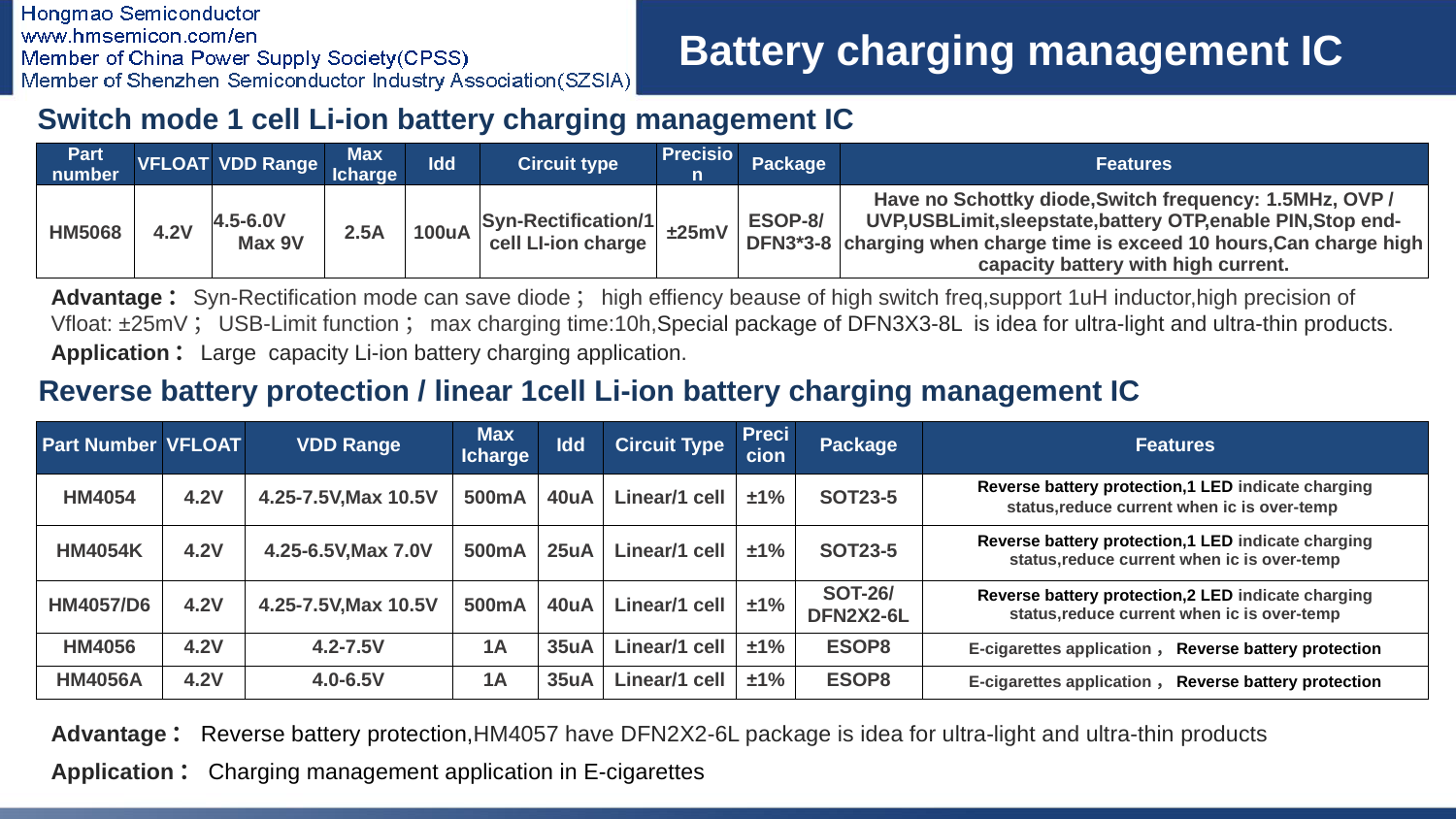

Battery charging management IC
| Switch mode 1 cell Li-ion battery charging management IC |  |  |  |  |  |  |  |  |
| --- | --- | --- | --- | --- | --- | --- | --- | --- |
| Part number | VFLOAT | VDD Range | Max Icharge | Idd | Circuit type | Precision | Package | Features |
| HM5068 | 4.2V | 4.5-6.0V Max 9V | 2.5A | 100uA | Syn-Rectification/1 cell LI-ion charge | ±25mV | ESOP-8/ DFN3\*3-8 | Have no Schottky diode,Switch frequency: 1.5MHz, OVP / UVP,USBLimit,sleepstate,battery OTP,enable PIN,Stop end-charging when charge time is exceed 10 hours,Can charge high capacity battery with high current. |
# 充电IC
Advantage：Syn-Rectification mode can save diode；high effiency beause of high switch freq,support 1uH inductor,high precision of Vfloat: ±25mV；USB-Limit function；max charging time:10h,Special package of DFN3X3-8L  is idea for ultra-light and ultra-thin products.
Application：Large  capacity Li-ion battery charging application.
| Reverse battery protection / linear 1cell Li-ion battery charging management IC |  |  |  |  |  |  |  |  |
| --- | --- | --- | --- | --- | --- | --- | --- | --- |
| Part Number | VFLOAT | VDD Range | Max Icharge | Idd | Circuit Type | Precicion | Package | Features |
| HM4054 | 4.2V | 4.25-7.5V,Max 10.5V | 500mA | 40uA | Linear/1 cell | ±1% | SOT23-5 | Reverse battery protection,1 LED indicate charging status,reduce current when ic is over-temp |
| HM4054K | 4.2V | 4.25-6.5V,Max 7.0V | 500mA | 25uA | Linear/1 cell | ±1% | SOT23-5 | Reverse battery protection,1 LED indicate charging status,reduce current when ic is over-temp |
| HM4057/D6 | 4.2V | 4.25-7.5V,Max 10.5V | 500mA | 40uA | Linear/1 cell | ±1% | SOT-26/ DFN2X2-6L | Reverse battery protection,2 LED indicate charging status,reduce current when ic is over-temp |
| HM4056 | 4.2V | 4.2-7.5V | 1A | 35uA | Linear/1 cell | ±1% | ESOP8 | E-cigarettes application，Reverse battery protection |
| HM4056A | 4.2V | 4.0-6.5V | 1A | 35uA | Linear/1 cell | ±1% | ESOP8 | E-cigarettes application，Reverse battery protection |
Advantage：Reverse battery protection,HM4057 have DFN2X2-6L package is idea for ultra-light and ultra-thin products
Application：Charging management application in E-cigarettes